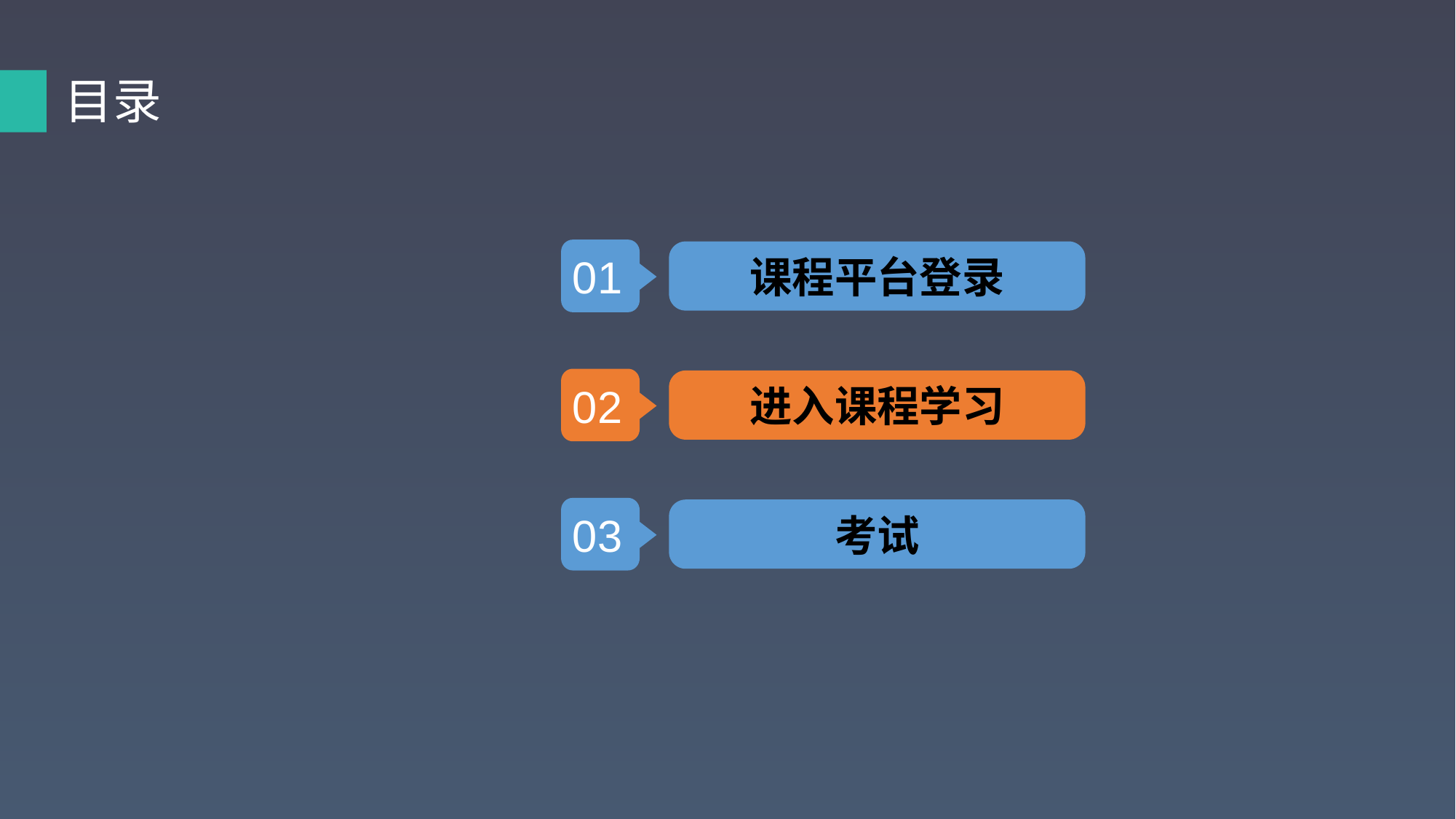

目录
01
课程平台登录
02
进入课程学习
03
考试